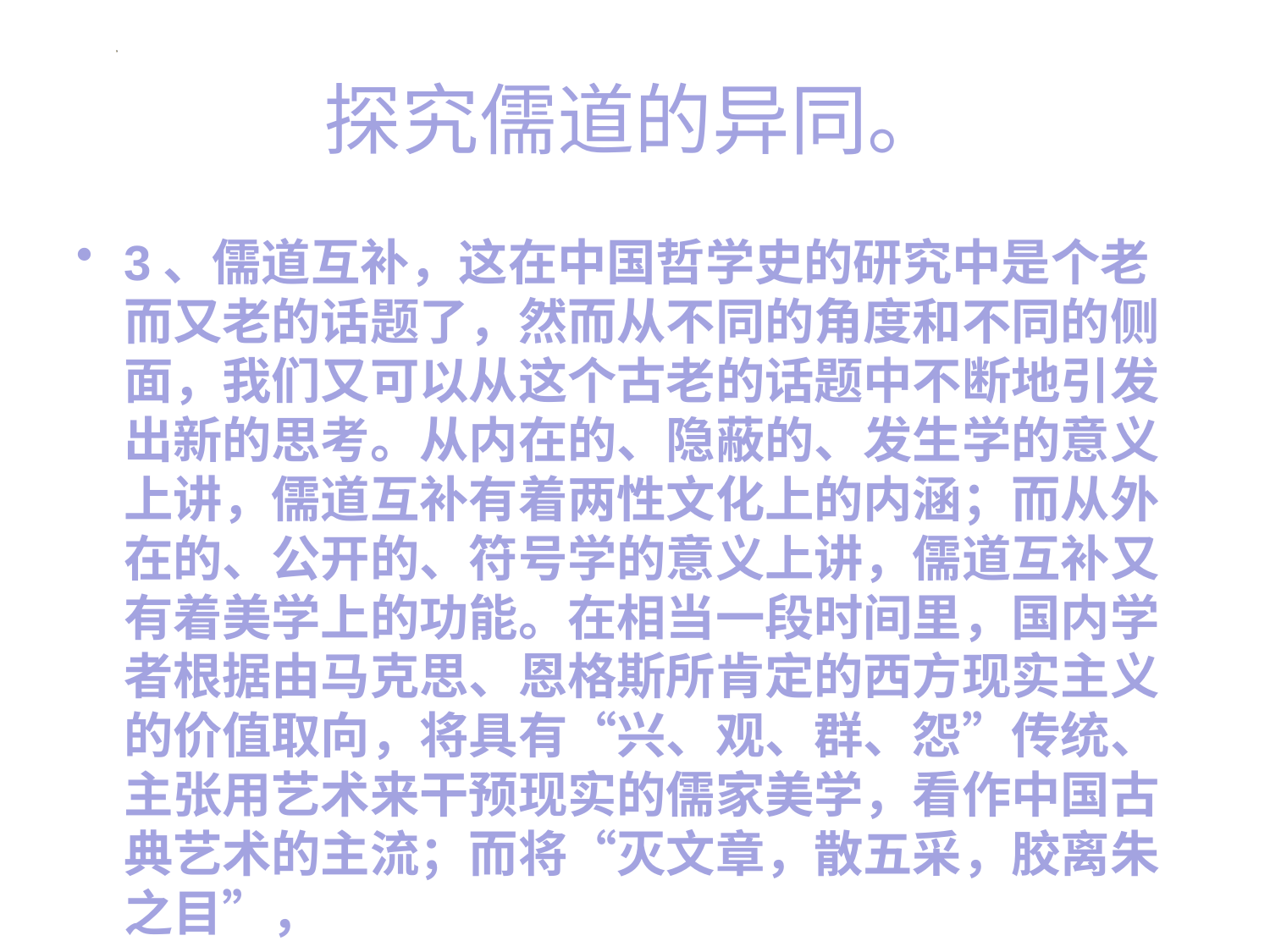

# 探究儒道的异同。
3、儒道互补，这在中国哲学史的研究中是个老而又老的话题了，然而从不同的角度和不同的侧面，我们又可以从这个古老的话题中不断地引发出新的思考。从内在的、隐蔽的、发生学的意义上讲，儒道互补有着两性文化上的内涵；而从外在的、公开的、符号学的意义上讲，儒道互补又有着美学上的功能。在相当一段时间里，国内学者根据由马克思、恩格斯所肯定的西方现实主义的价值取向，将具有“兴、观、群、怨”传统、主张用艺术来干预现实的儒家美学，看作中国古典艺术的主流；而将“灭文章，散五采，胶离朱之目”，